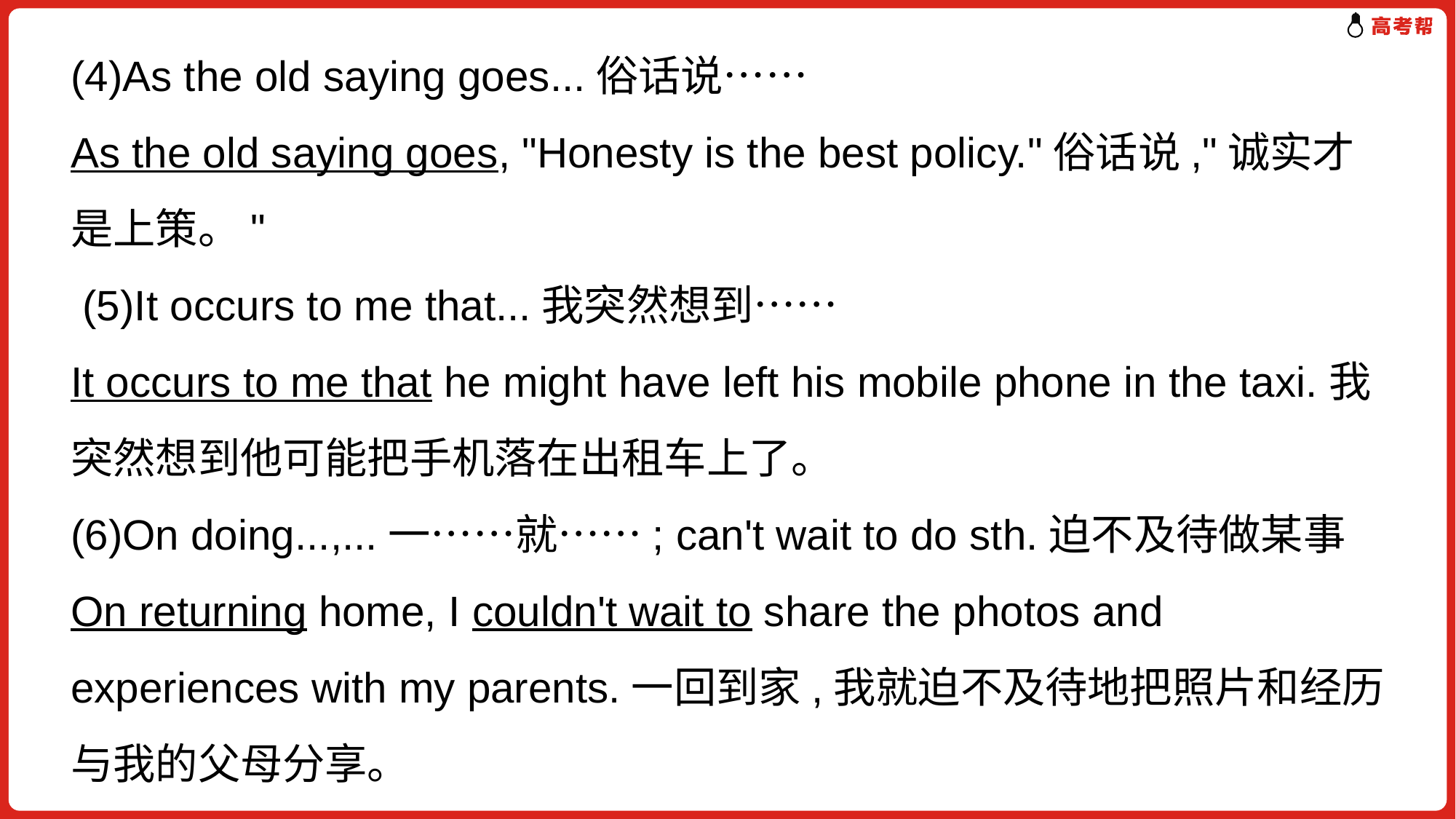

(4)As the old saying goes...俗话说……
As the old saying goes, "Honesty is the best policy."俗话说,"诚实才是上策。"
 (5)It occurs to me that...我突然想到……
It occurs to me that he might have left his mobile phone in the taxi.我突然想到他可能把手机落在出租车上了。
(6)On doing...,...一……就……; can't wait to do sth.迫不及待做某事
On returning home, I couldn't wait to share the photos and experiences with my parents.一回到家,我就迫不及待地把照片和经历与我的父母分享。